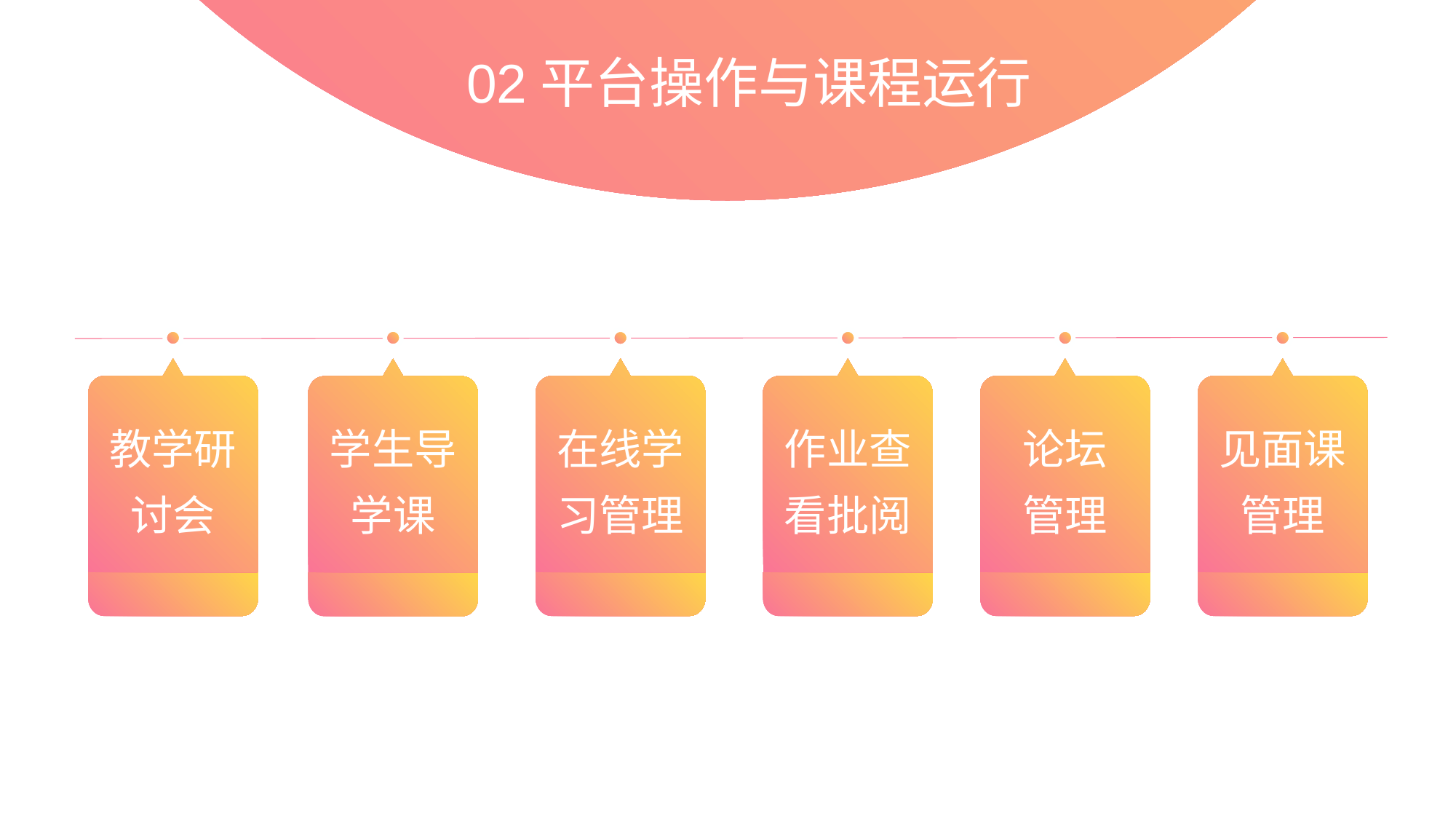

02平台操作与课程运行

教学研讨会

在线学习管理

论坛
管理

见面课管理

作业查看批阅

学生导学课